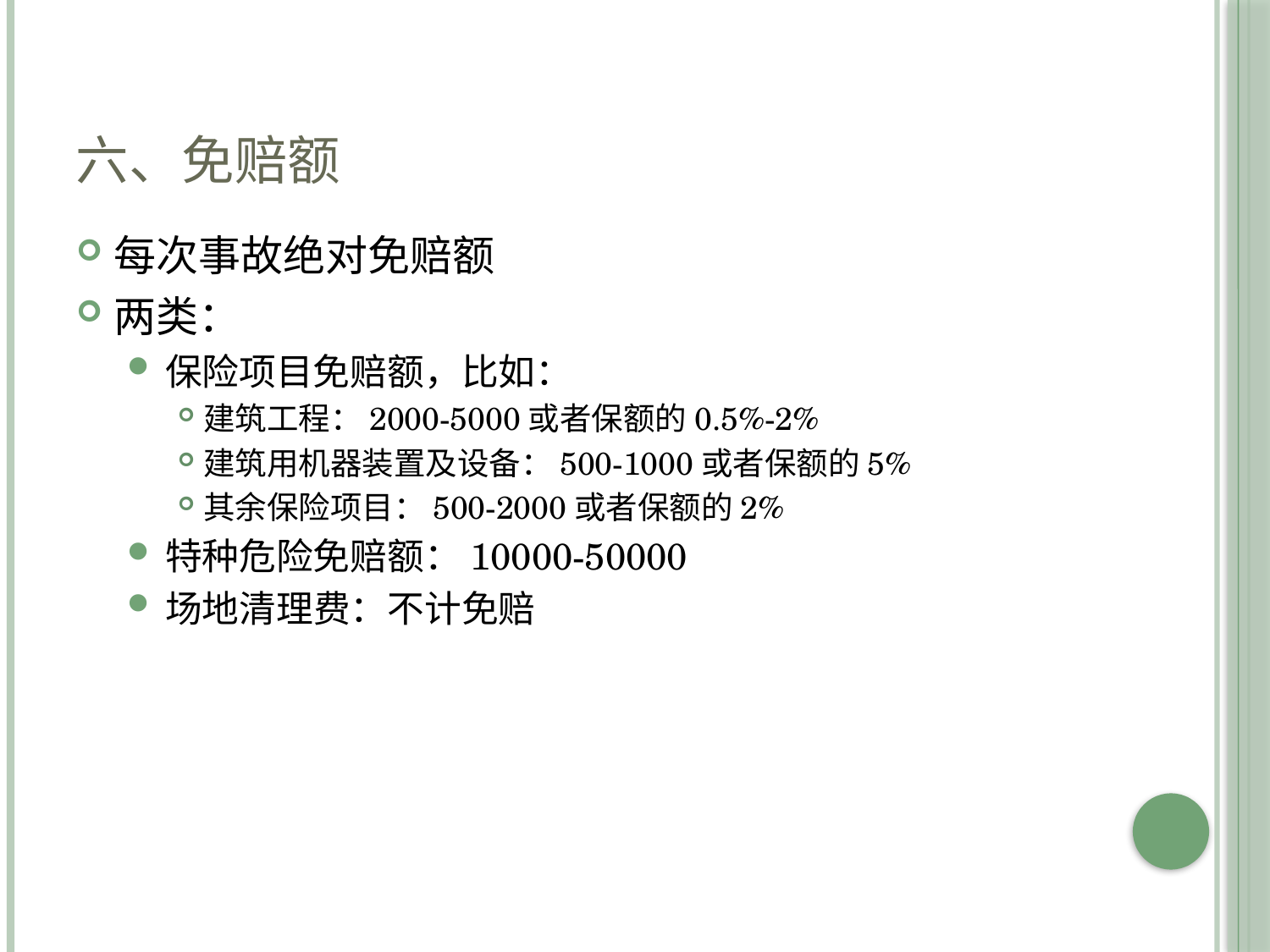

# 六、免赔额
每次事故绝对免赔额
两类：
保险项目免赔额，比如：
建筑工程：2000-5000或者保额的0.5%-2%
建筑用机器装置及设备：500-1000或者保额的5%
其余保险项目：500-2000或者保额的2%
特种危险免赔额：10000-50000
场地清理费：不计免赔